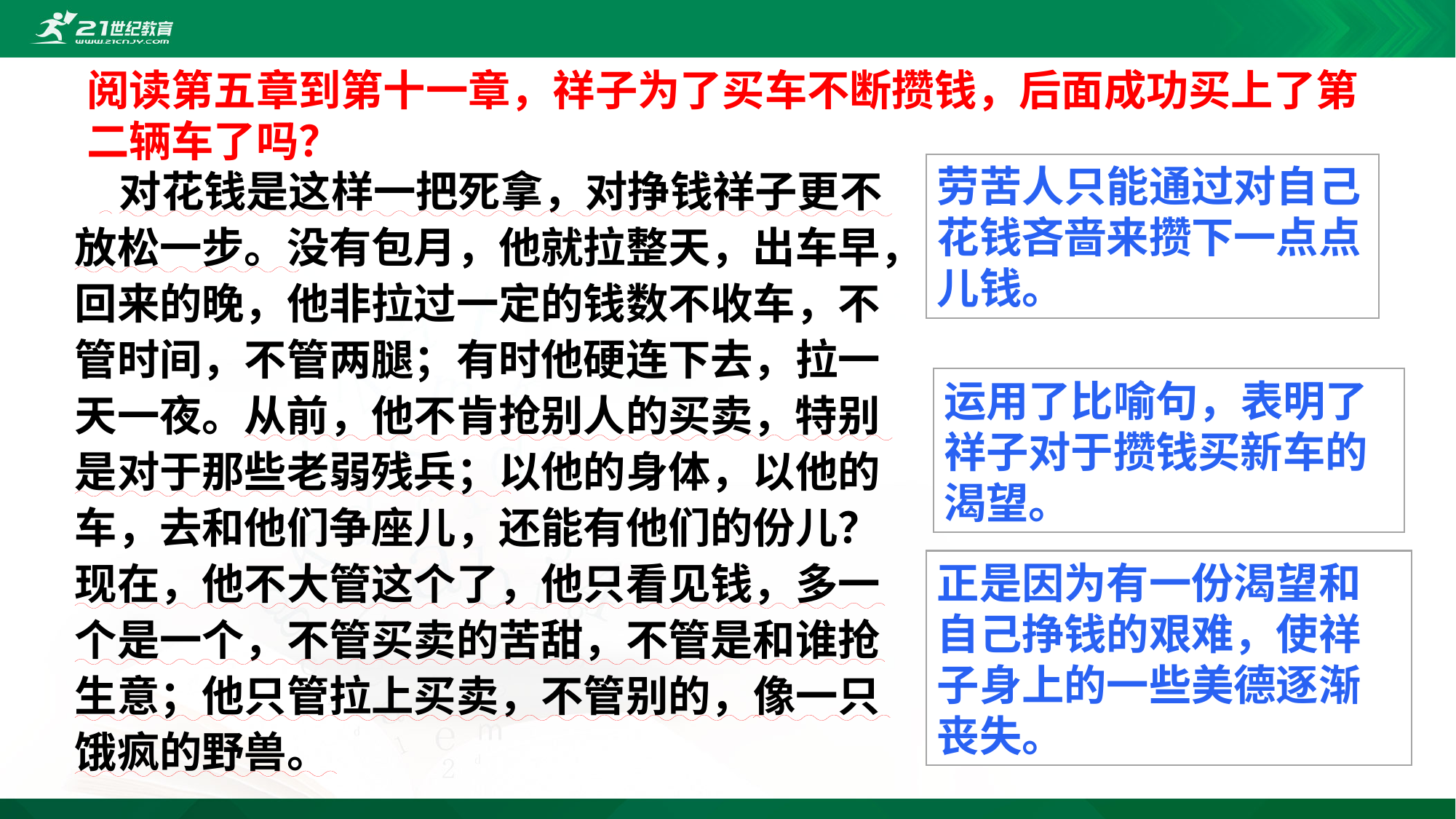

阅读第五章到第十一章，祥子为了买车不断攒钱，后面成功买上了第二辆车了吗？
    对花钱是这样一把死拿，对挣钱祥子更不放松一步。没有包月，他就拉整天，出车早，回来的晚，他非拉过一定的钱数不收车，不管时间，不管两腿；有时他硬连下去，拉一天一夜。从前，他不肯抢别人的买卖，特别是对于那些老弱残兵；以他的身体，以他的车，去和他们争座儿，还能有他们的份儿？现在，他不大管这个了，他只看见钱，多一个是一个，不管买卖的苦甜，不管是和谁抢生意；他只管拉上买卖，不管别的，像一只饿疯的野兽。
劳苦人只能通过对自己花钱吝啬来攒下一点点儿钱。
运用了比喻句，表明了祥子对于攒钱买新车的渴望。
正是因为有一份渴望和自己挣钱的艰难，使祥子身上的一些美德逐渐丧失。